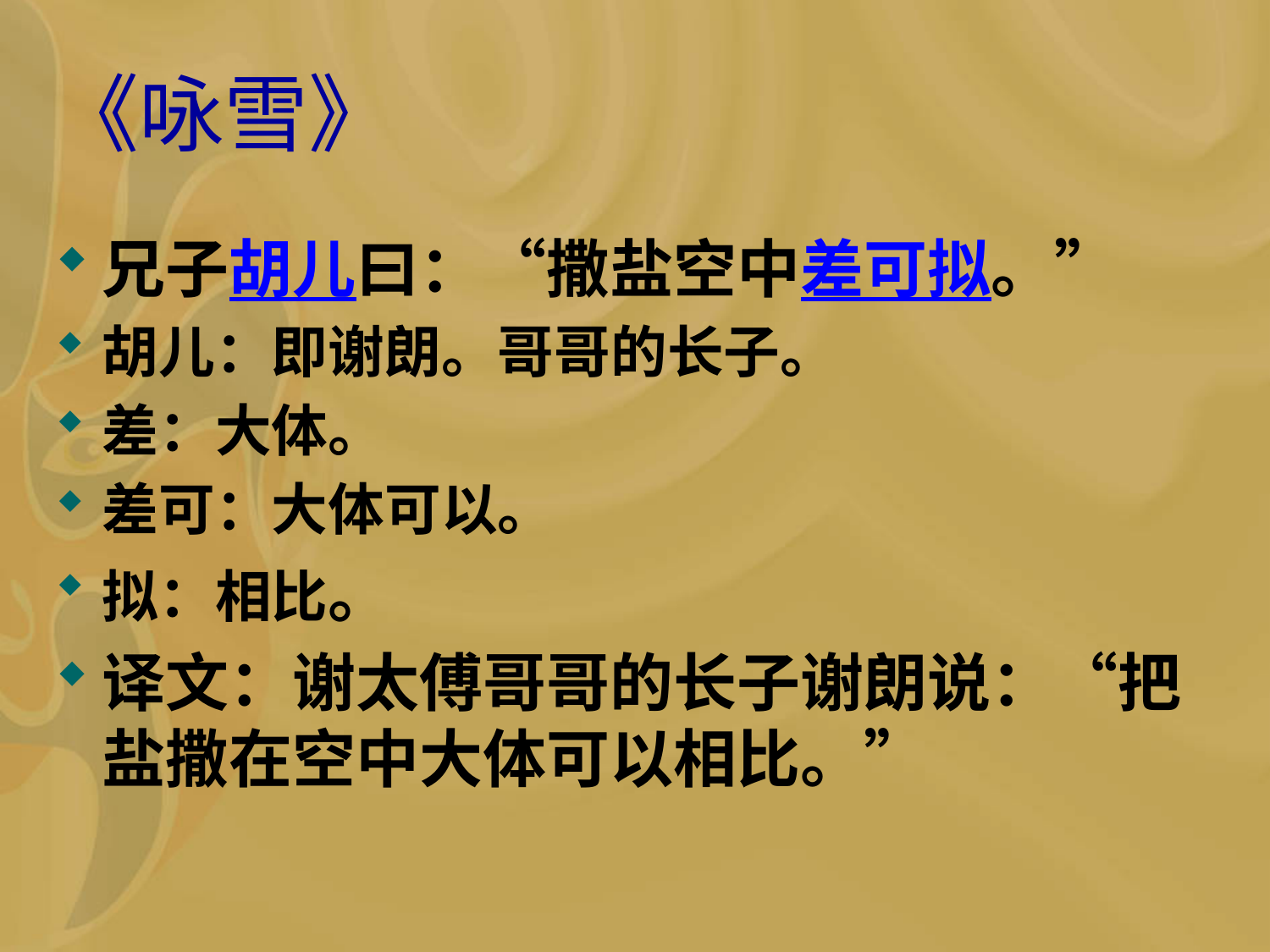

# 《咏雪》
兄子胡儿曰：“撒盐空中差可拟。”
胡儿：即谢朗。哥哥的长子。
差：大体。
差可：大体可以。
拟：相比。
译文：谢太傅哥哥的长子谢朗说：“把盐撒在空中大体可以相比。”